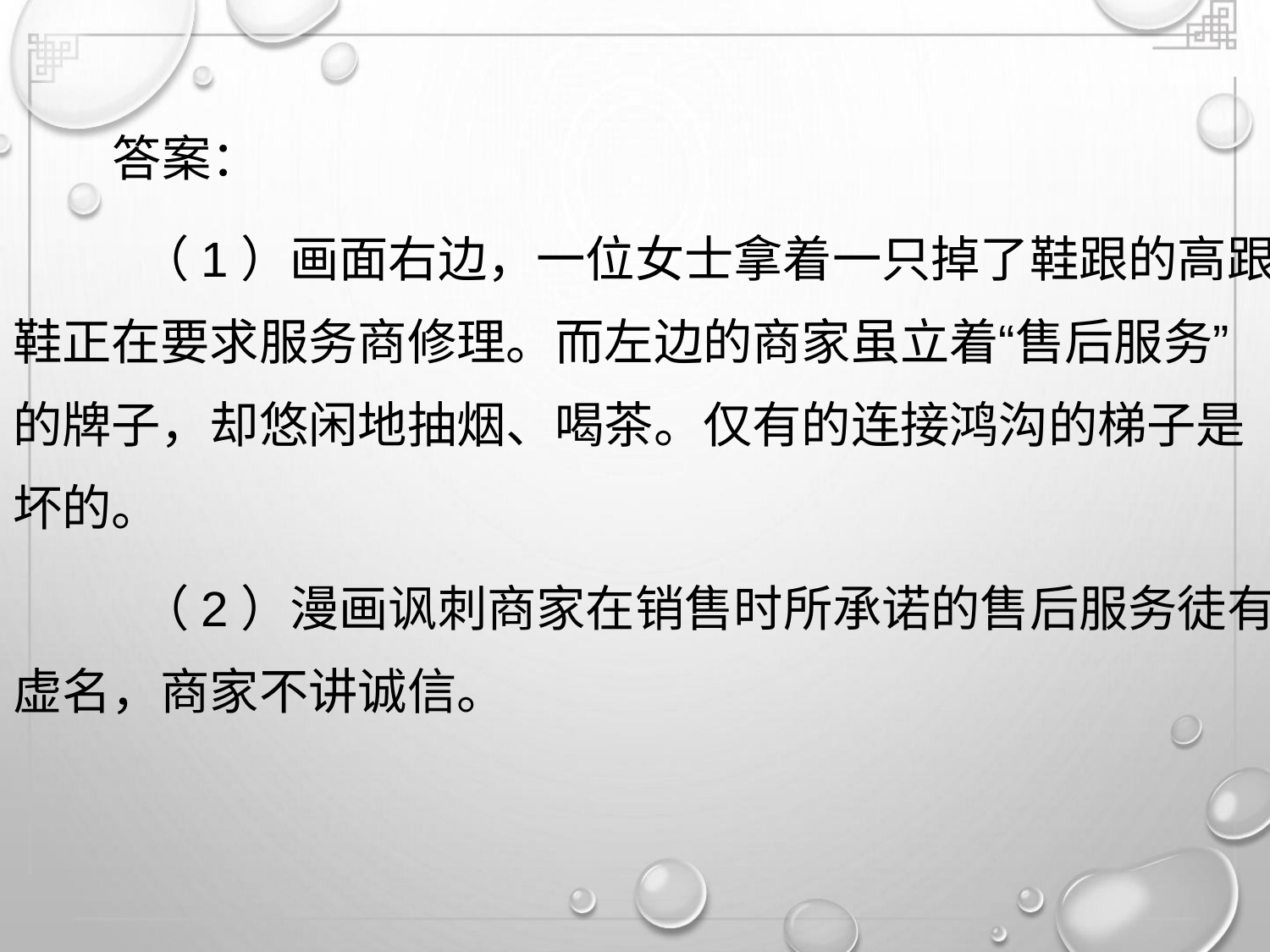

答案：
（1）画面右边，一位女士拿着一只掉了鞋跟的高跟
鞋正在要求服务商修理。而左边的商家虽立着“售后服务”
的牌子，却悠闲地抽烟、喝茶。仅有的连接鸿沟的梯子是
坏的。
（2）漫画讽刺商家在销售时所承诺的售后服务徒有
虚名，商家不讲诚信。